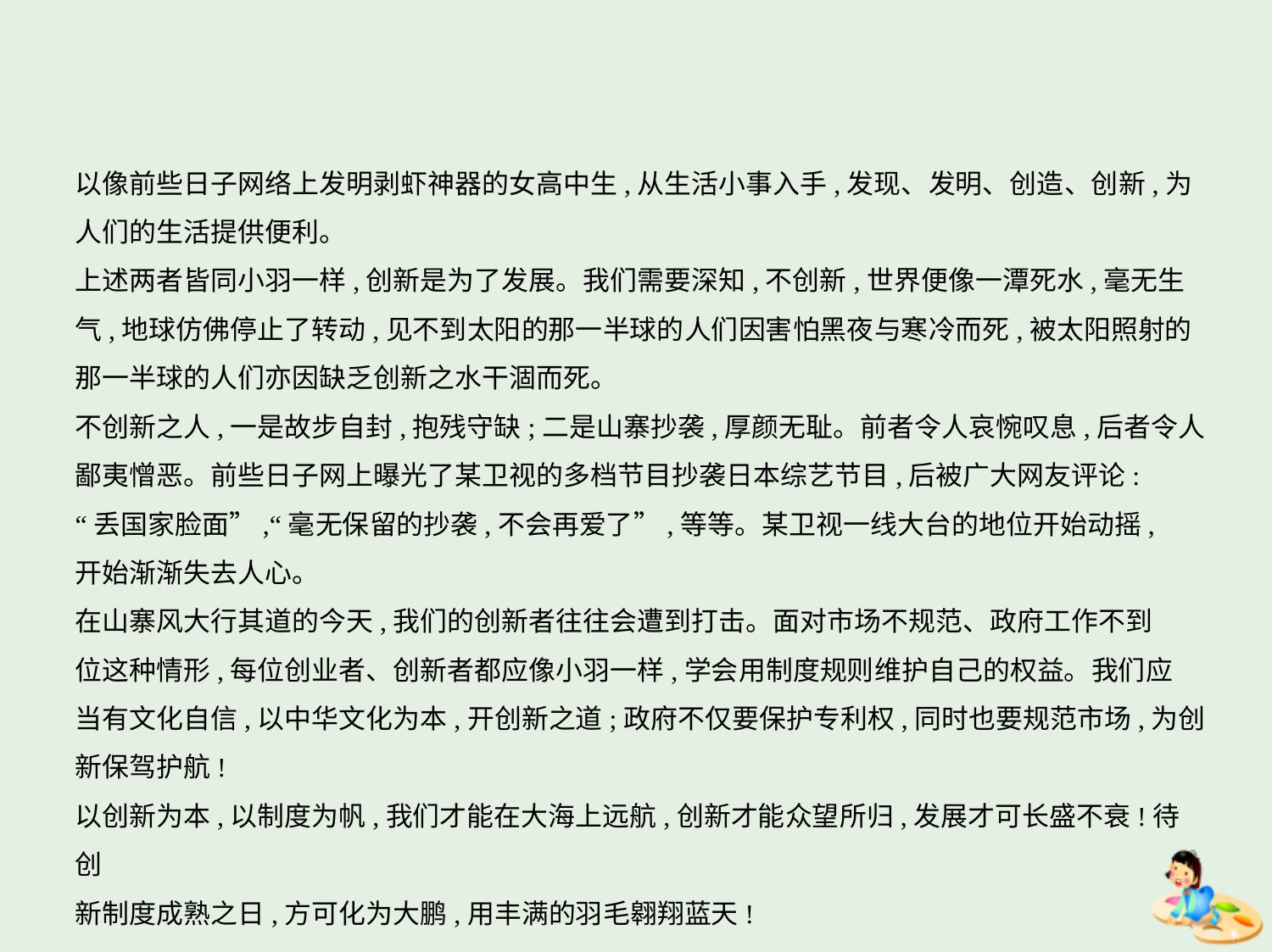

以像前些日子网络上发明剥虾神器的女高中生,从生活小事入手,发现、发明、创造、创新,为
人们的生活提供便利。
上述两者皆同小羽一样,创新是为了发展。我们需要深知,不创新,世界便像一潭死水,毫无生
气,地球仿佛停止了转动,见不到太阳的那一半球的人们因害怕黑夜与寒冷而死,被太阳照射的
那一半球的人们亦因缺乏创新之水干涸而死。
不创新之人,一是故步自封,抱残守缺;二是山寨抄袭,厚颜无耻。前者令人哀惋叹息,后者令人
鄙夷憎恶。前些日子网上曝光了某卫视的多档节目抄袭日本综艺节目,后被广大网友评论:
“丢国家脸面”,“毫无保留的抄袭,不会再爱了”,等等。某卫视一线大台的地位开始动摇,
开始渐渐失去人心。
在山寨风大行其道的今天,我们的创新者往往会遭到打击。面对市场不规范、政府工作不到
位这种情形,每位创业者、创新者都应像小羽一样,学会用制度规则维护自己的权益。我们应
当有文化自信,以中华文化为本,开创新之道;政府不仅要保护专利权,同时也要规范市场,为创
新保驾护航!
以创新为本,以制度为帆,我们才能在大海上远航,创新才能众望所归,发展才可长盛不衰!待创
新制度成熟之日,方可化为大鹏,用丰满的羽毛翱翔蓝天!